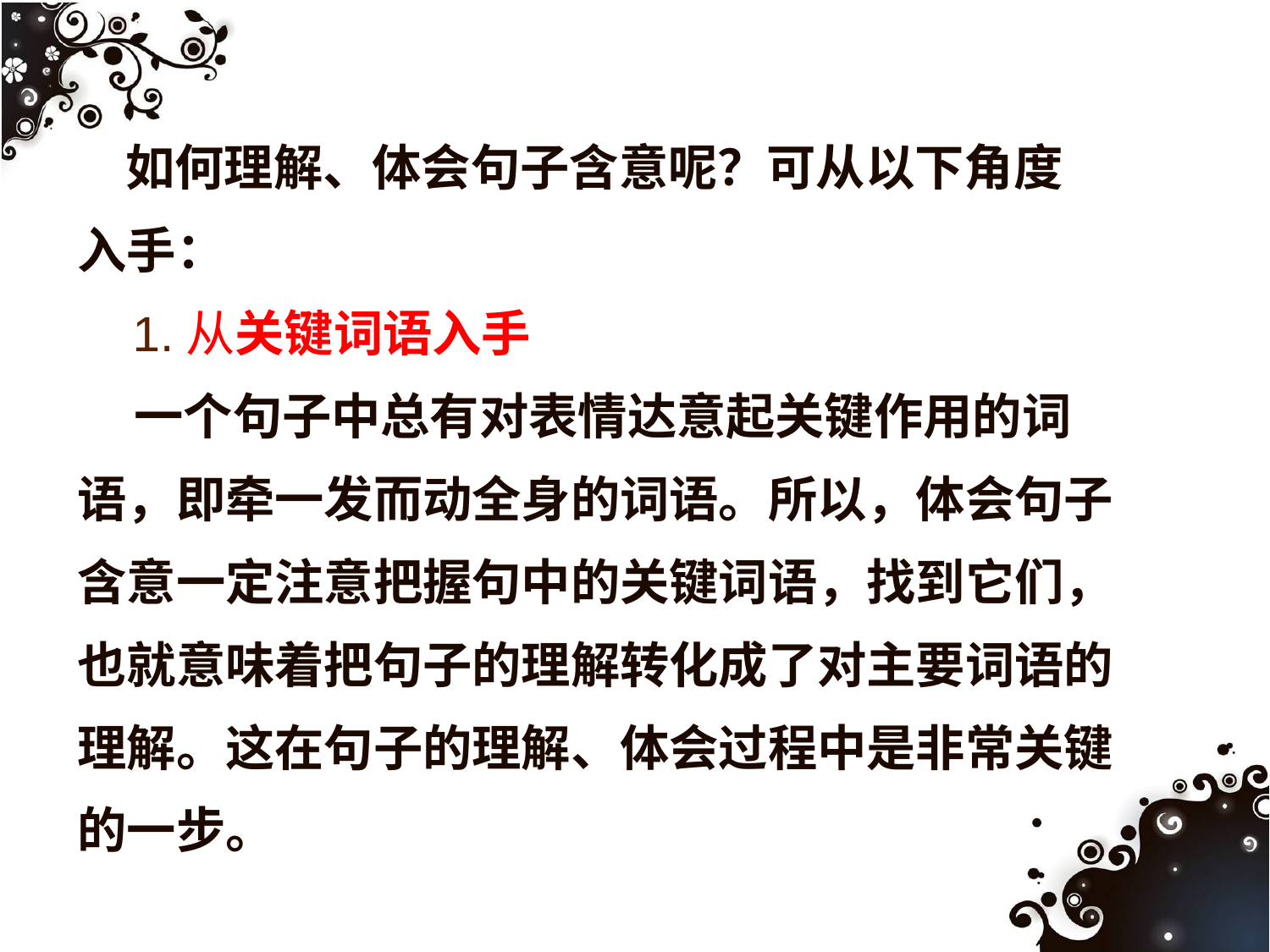

如何理解、体会句子含意呢？可从以下角度
入手：
    1.从关键词语入手
    一个句子中总有对表情达意起关键作用的词
语，即牵一发而动全身的词语。所以，体会句子
含意一定注意把握句中的关键词语，找到它们，
也就意味着把句子的理解转化成了对主要词语的
理解。这在句子的理解、体会过程中是非常关键
的一步。